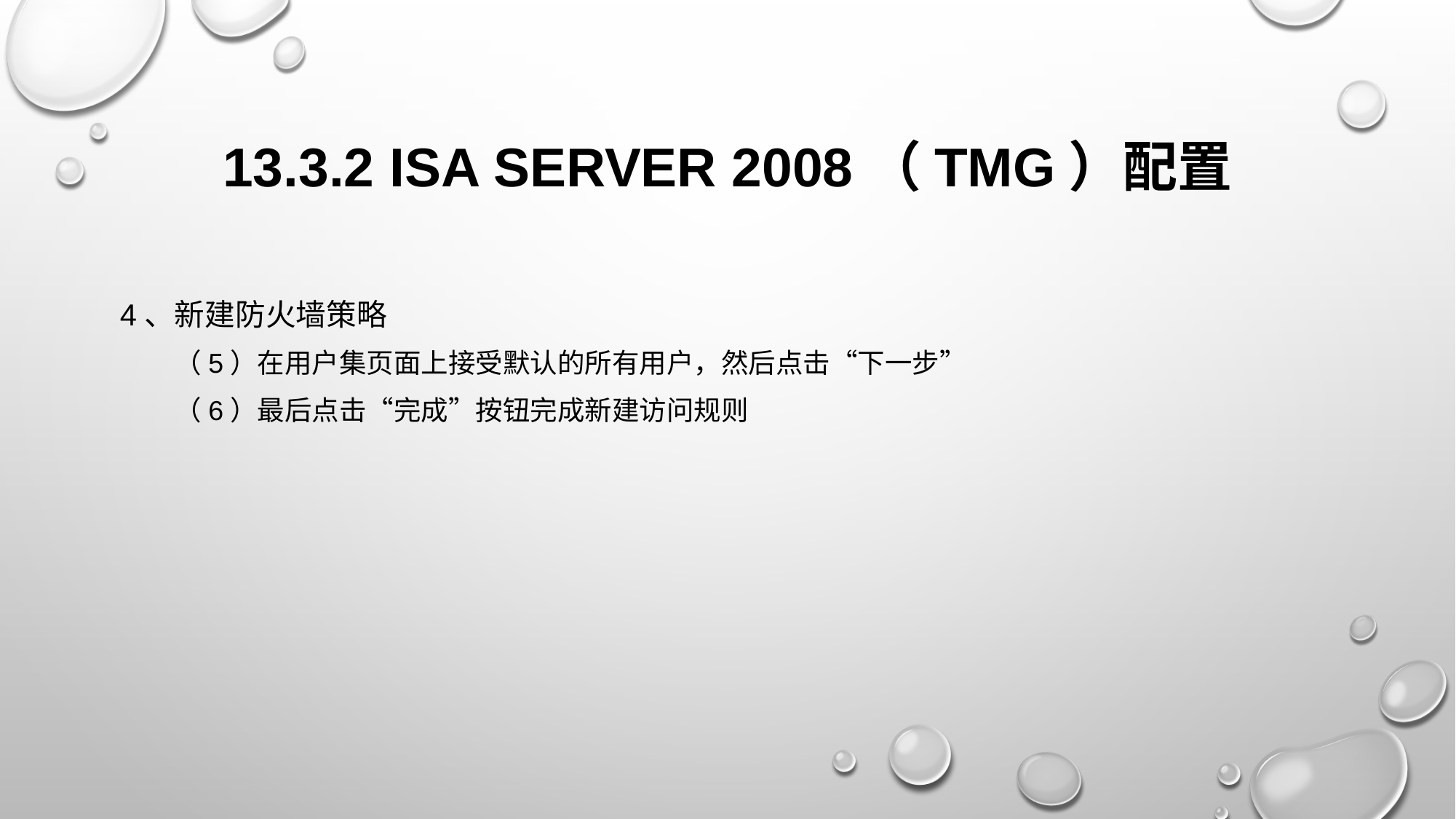

# 13.3.2 ISA Server 2008（TMG）配置
4、新建防火墙策略
（5）在用户集页面上接受默认的所有用户，然后点击“下一步”
（6）最后点击“完成”按钮完成新建访问规则